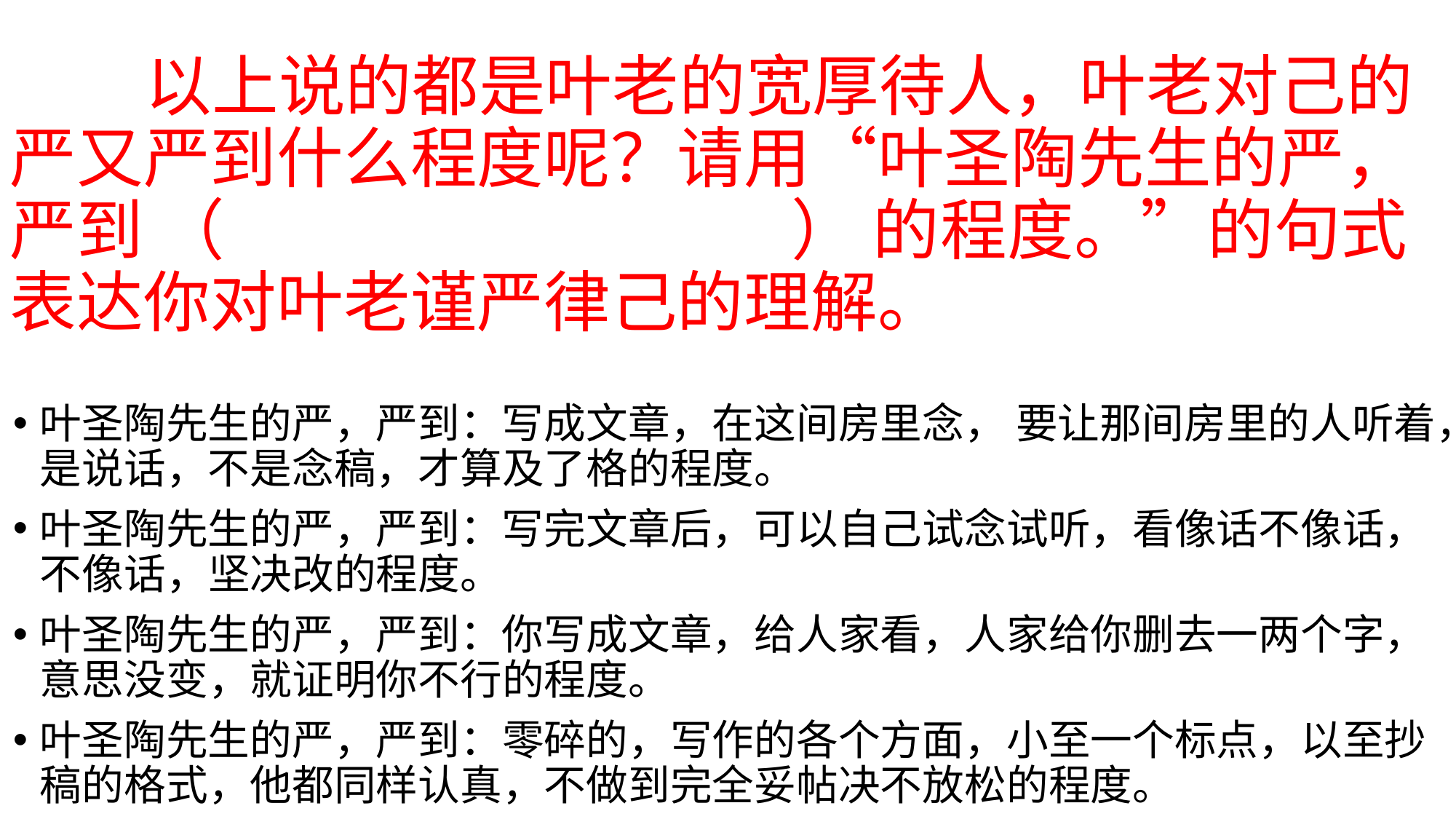

# 以上说的都是叶老的宽厚待人，叶老对己的严又严到什么程度呢？请用“叶圣陶先生的严，严到 （                                      ） 的程度。”的句式表达你对叶老谨严律己的理解。

叶圣陶先生的严，严到：写成文章，在这间房里念， 要让那间房里的人听着，是说话，不是念稿，才算及了格的程度。
叶圣陶先生的严，严到：写完文章后，可以自己试念试听，看像话不像话，不像话，坚决改的程度。
叶圣陶先生的严，严到：你写成文章，给人家看，人家给你删去一两个字，意思没变，就证明你不行的程度。
叶圣陶先生的严，严到：零碎的，写作的各个方面，小至一个标点，以至抄稿的格式，他都同样认真，不做到完全妥帖决不放松的程度。